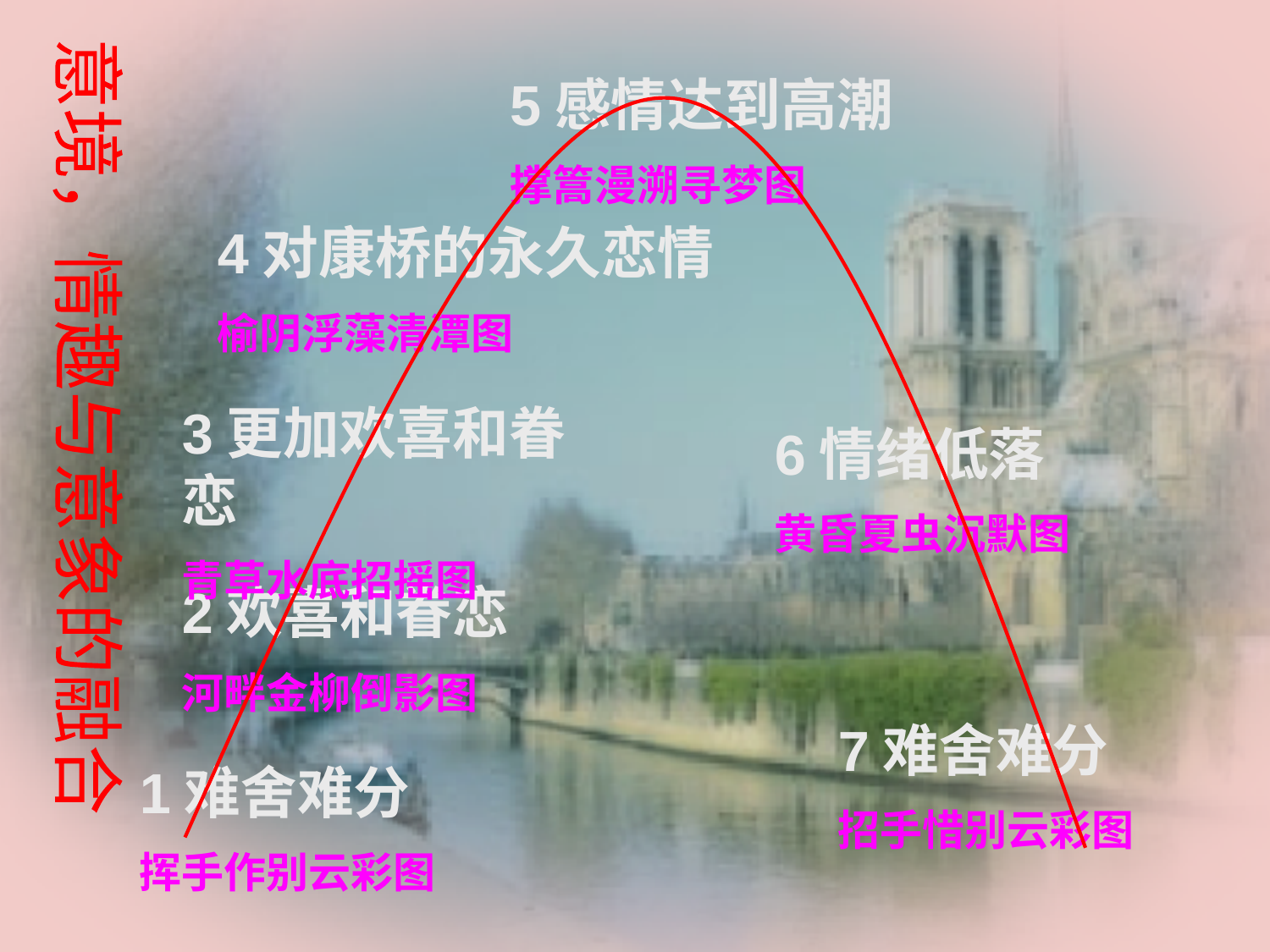

5感情达到高潮
撑篙漫溯寻梦图

4对康桥的永久恋情
榆阴浮藻清潭图
3更加欢喜和眷恋
青草水底招摇图
意境，情趣与意象的融合
6情绪低落
黄昏夏虫沉默图

2欢喜和眷恋
河畔金柳倒影图
7难舍难分
招手惜别云彩图
1难舍难分
挥手作别云彩图